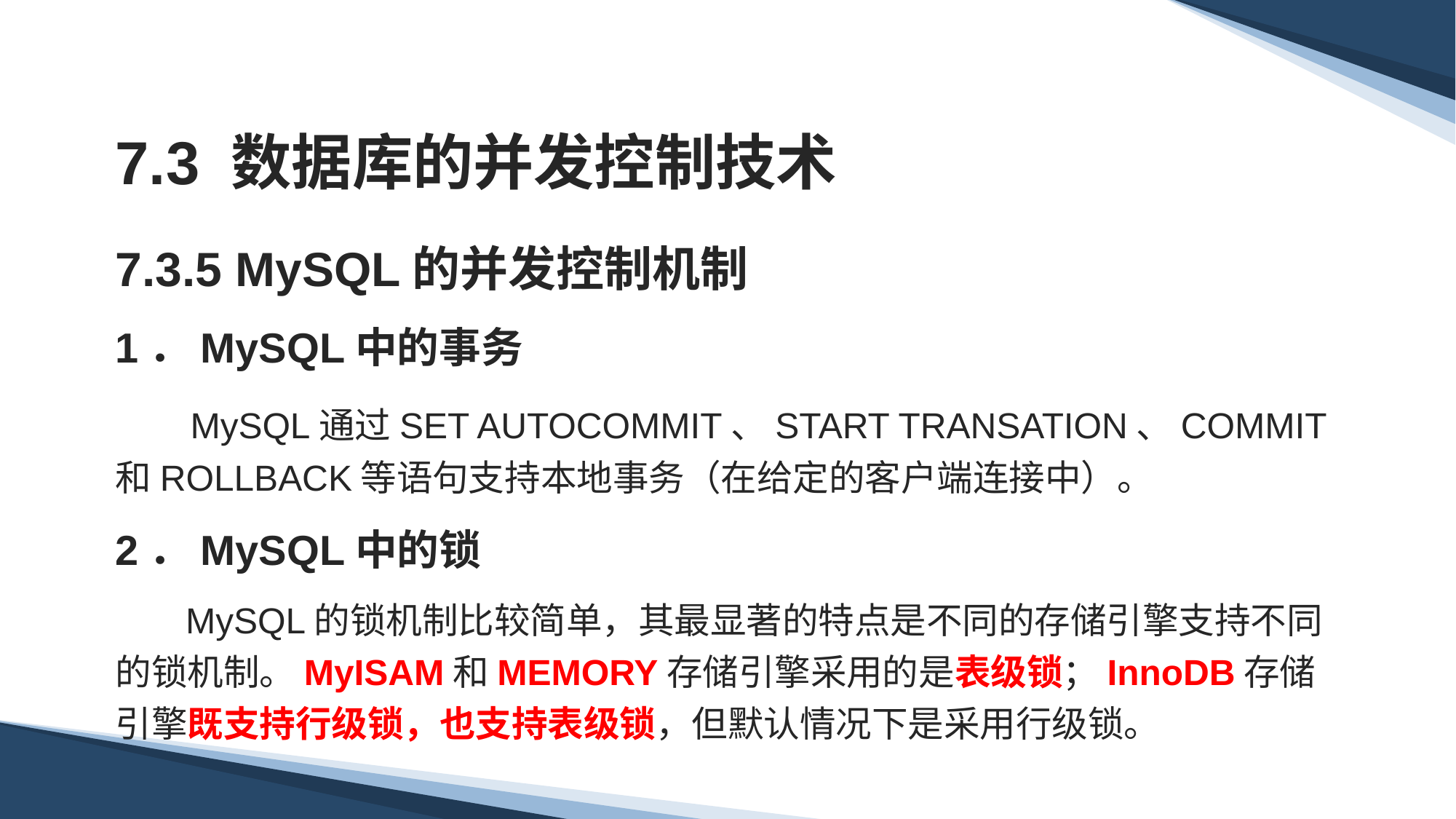

# 7.3 数据库的并发控制技术
7.3.5 MySQL的并发控制机制
1．MySQL中的事务
       MySQL通过SET AUTOCOMMIT、START TRANSATION、COMMIT和ROLLBACK等语句支持本地事务（在给定的客户端连接中）。
2．MySQL中的锁
       MySQL的锁机制比较简单，其最显著的特点是不同的存储引擎支持不同的锁机制。MyISAM和MEMORY存储引擎采用的是表级锁；InnoDB存储引擎既支持行级锁，也支持表级锁，但默认情况下是采用行级锁。